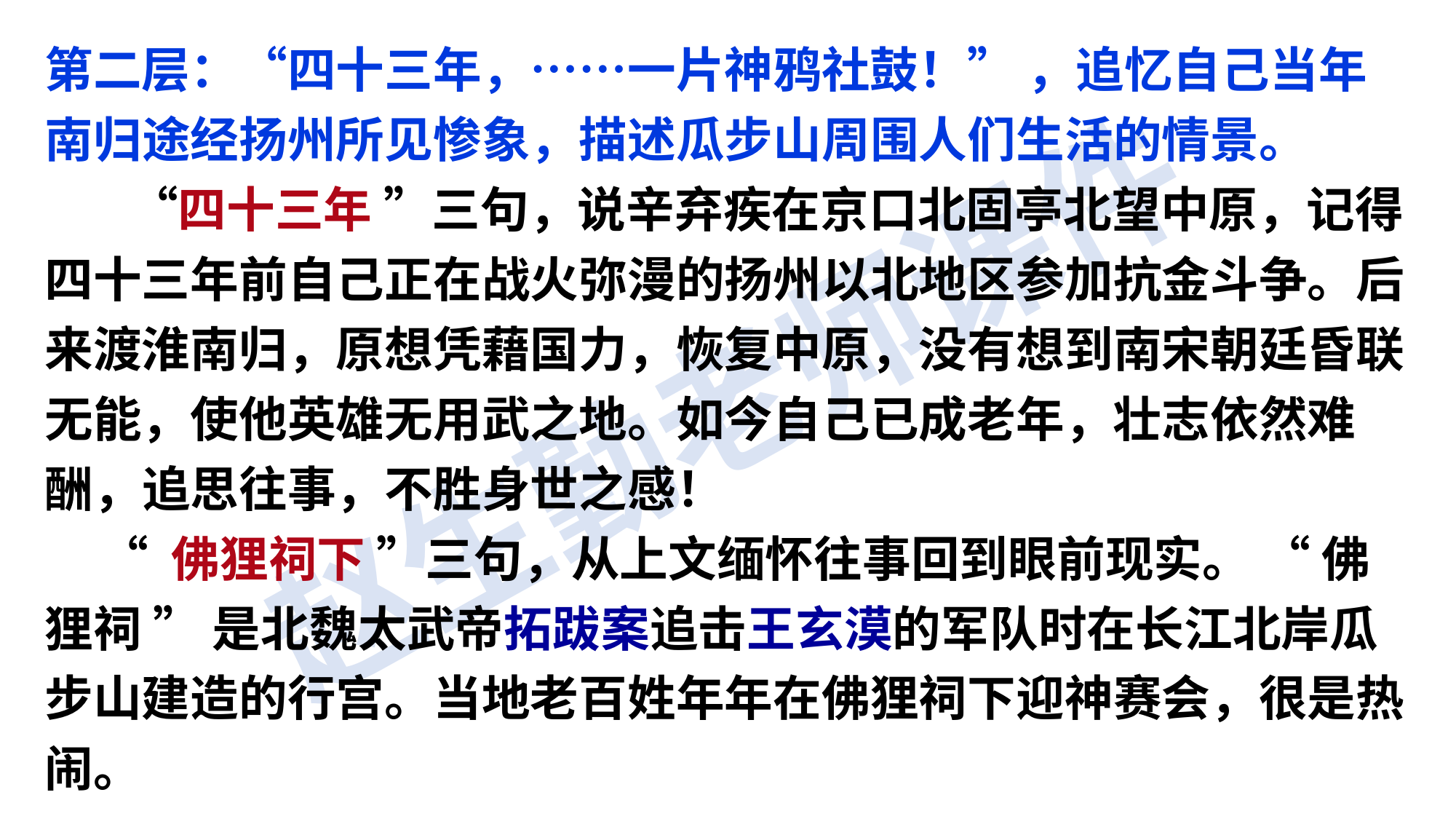

第二层：“四十三年，……一片神鸦社鼓！” ，追忆自己当年南归途经扬州所见惨象，描述瓜步山周围人们生活的情景。
　　“四十三年 ”三句，说辛弃疾在京口北固亭北望中原，记得四十三年前自己正在战火弥漫的扬州以北地区参加抗金斗争。后来渡淮南归，原想凭藉国力，恢复中原，没有想到南宋朝廷昏联无能，使他英雄无用武之地。如今自己已成老年，壮志依然难酬，追思往事，不胜身世之感！
     “ 佛狸祠下 ”三句，从上文缅怀往事回到眼前现实。 “ 佛狸祠 ” 是北魏太武帝拓跋案追击王玄漠的军队时在长江北岸瓜步山建造的行宫。当地老百姓年年在佛狸祠下迎神赛会，很是热闹。